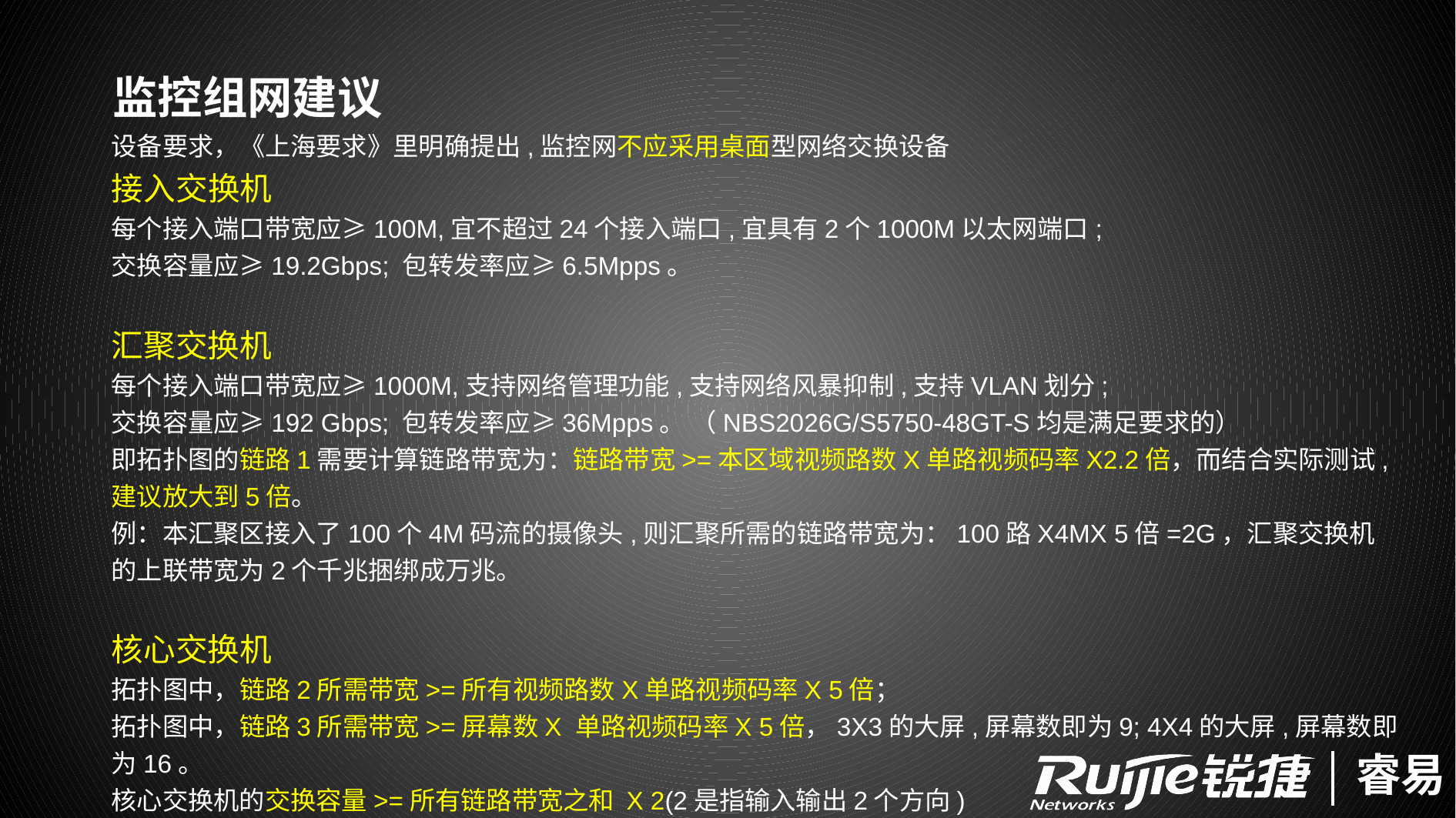

监控组网建议
设备要求，《上海要求》里明确提出,监控网不应采用桌面型网络交换设备
接入交换机
每个接入端口带宽应≥100M,宜不超过24个接入端口,宜具有2个1000M以太网端口;
交换容量应≥19.2Gbps; 包转发率应≥6.5Mpps。

汇聚交换机
每个接入端口带宽应≥1000M,支持网络管理功能,支持网络风暴抑制,支持VLAN划分;
交换容量应≥192 Gbps; 包转发率应≥36Mpps。 （NBS2026G/S5750-48GT-S均是满足要求的）
即拓扑图的链路1需要计算链路带宽为：链路带宽>=本区域视频路数X单路视频码率X2.2倍，而结合实际测试,建议放大到5倍。
例：本汇聚区接入了100个4M码流的摄像头,则汇聚所需的链路带宽为：100路X4MX 5倍=2G，汇聚交换机的上联带宽为2个千兆捆绑成万兆。

核心交换机
拓扑图中，链路2所需带宽>=所有视频路数X单路视频码率X 5倍；
拓扑图中，链路3所需带宽>=屏幕数X 单路视频码率X 5倍，3X3的大屏,屏幕数即为9; 4X4的大屏,屏幕数即为16。
核心交换机的交换容量>=所有链路带宽之和 X 2(2是指输入输出2个方向)